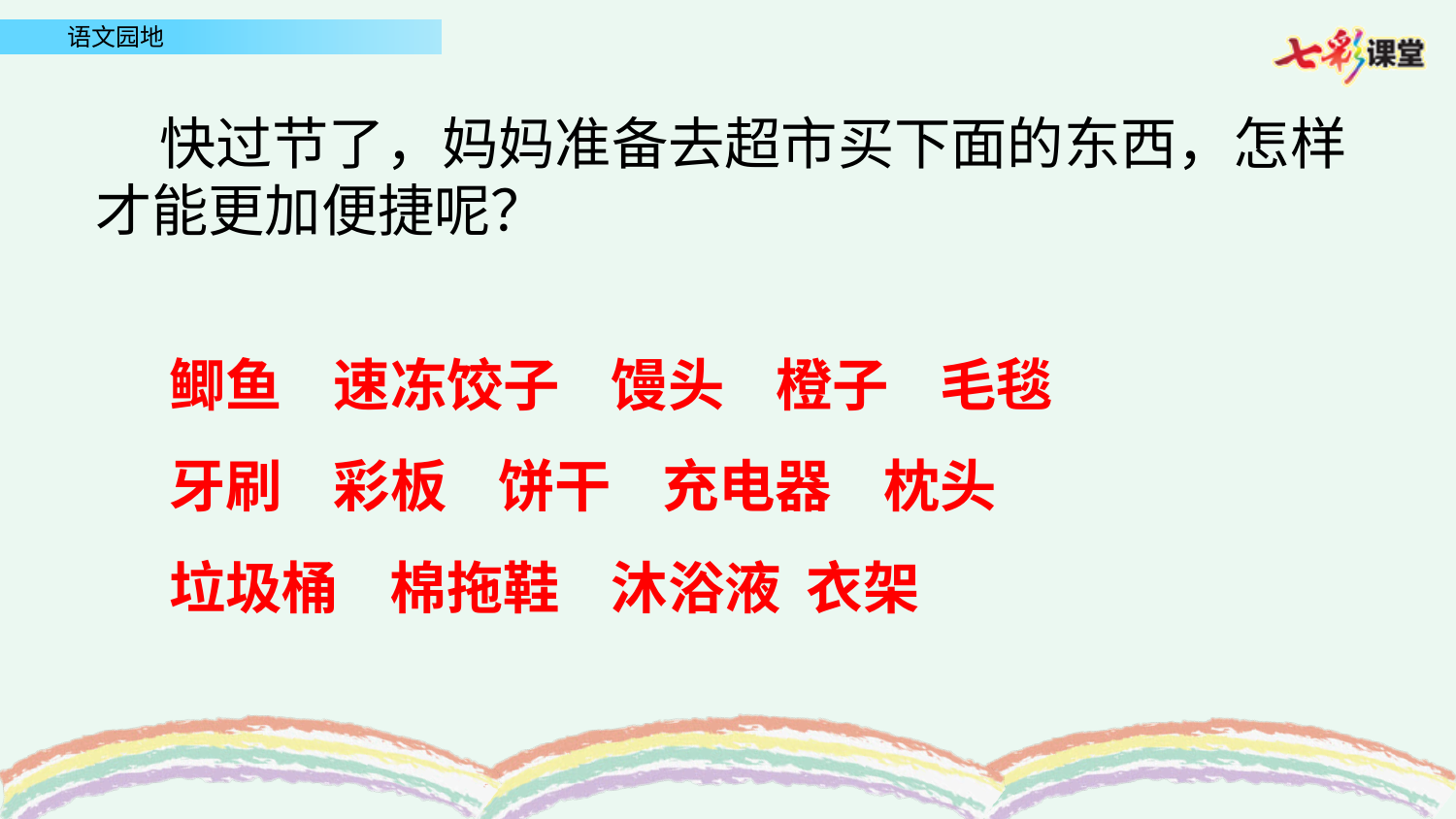

快过节了，妈妈准备去超市买下面的东西，怎样才能更加便捷呢？
鲫鱼    速冻饺子    馒头    橙子    毛毯
牙刷    彩板    饼干    充电器    枕头
垃圾桶    棉拖鞋    沐浴液  衣架